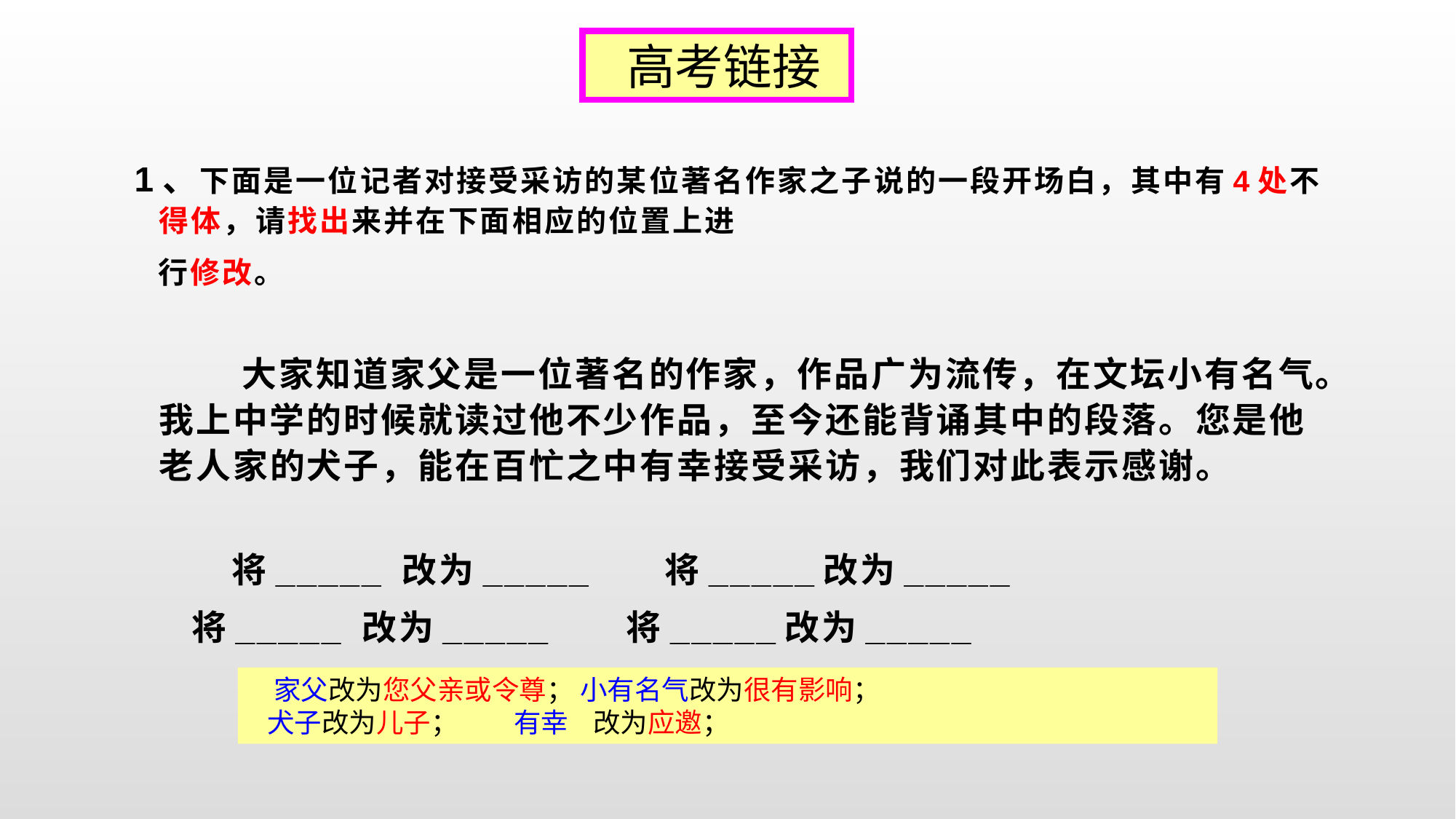

1、下面是一位记者对接受采访的某位著名作家之子说的一段开场白，其中有4处不得体，请找出来并在下面相应的位置上进
  行修改。
          大家知道家父是一位著名的作家，作品广为流传，在文坛小有名气。我上中学的时候就读过他不少作品，至今还能背诵其中的段落。您是他老人家的犬子，能在百忙之中有幸接受采访，我们对此表示感谢。
         将_____ 改为_____　   将_____改为_____
     将_____ 改为_____ 　  将_____改为_____

  高考链接
   家父改为您父亲或令尊； 小有名气改为很有影响；
   犬子改为儿子；         有幸    改为应邀；